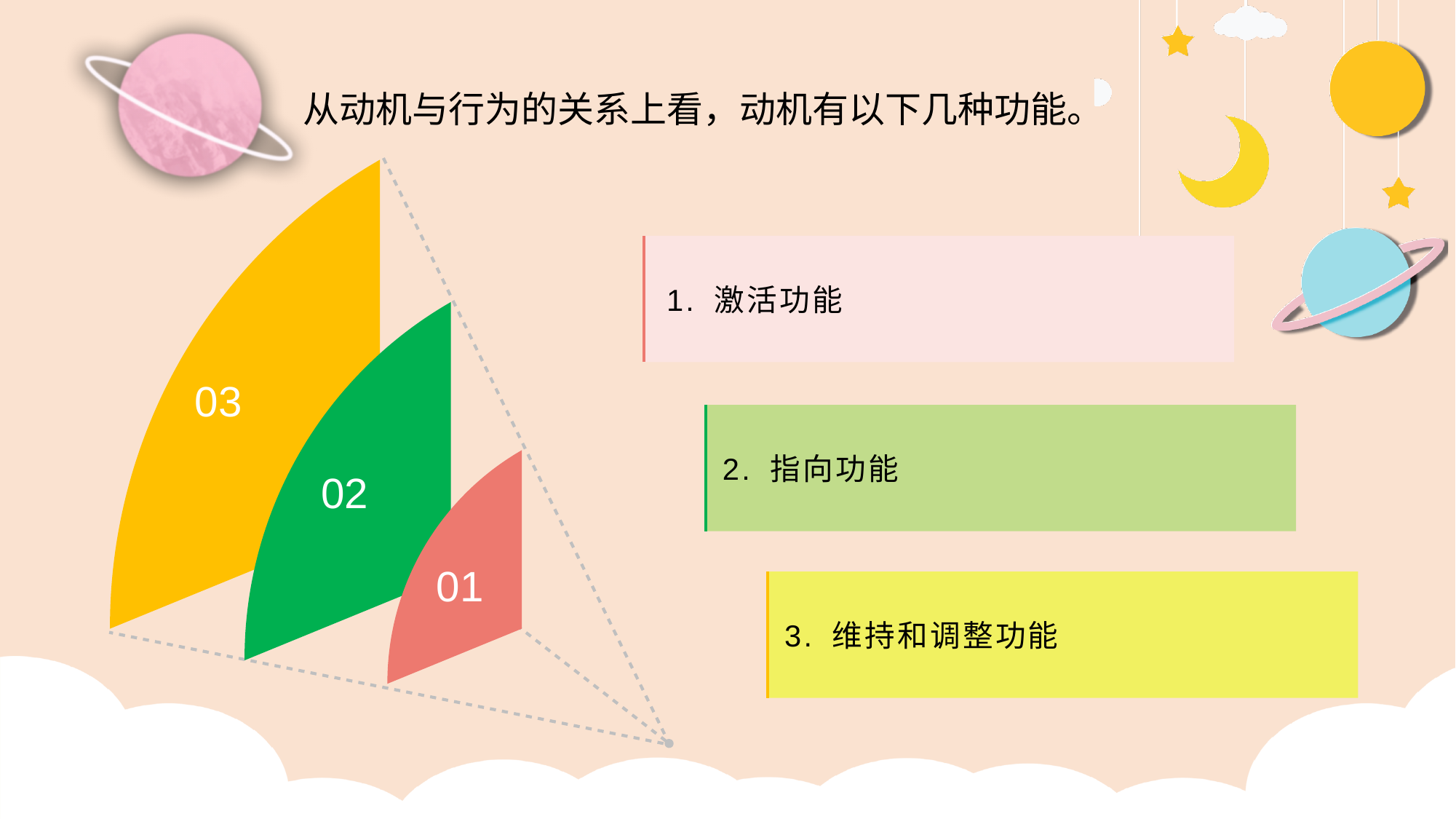

从动机与行为的关系上看，动机有以下几种功能。

1. 激活功能

03

2. 指向功能

02
01

3. 维持和调整功能